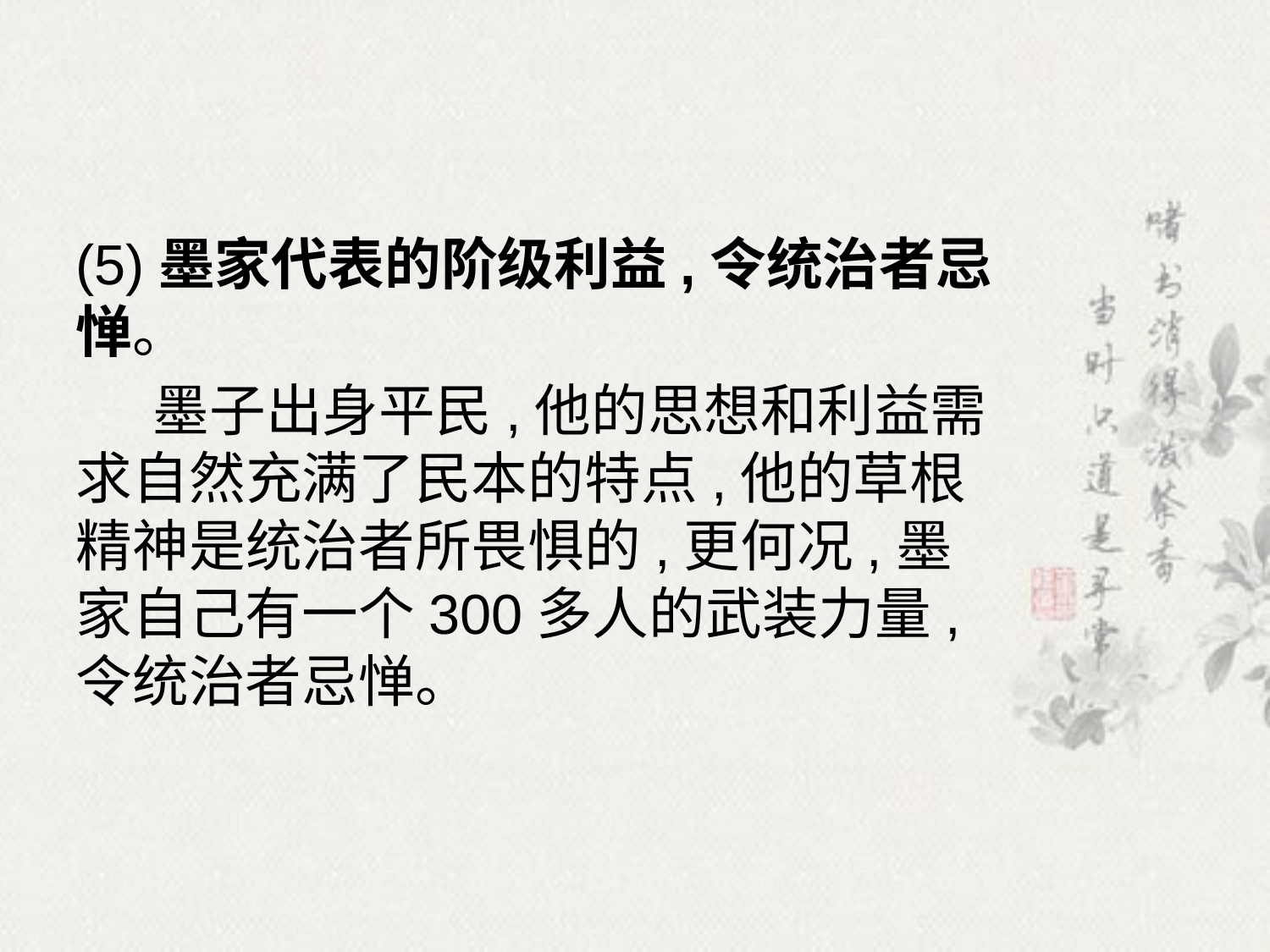

#
(5)墨家代表的阶级利益,令统治者忌惮。
     墨子出身平民,他的思想和利益需求自然充满了民本的特点,他的草根精神是统治者所畏惧的,更何况,墨家自己有一个300多人的武装力量,令统治者忌惮。